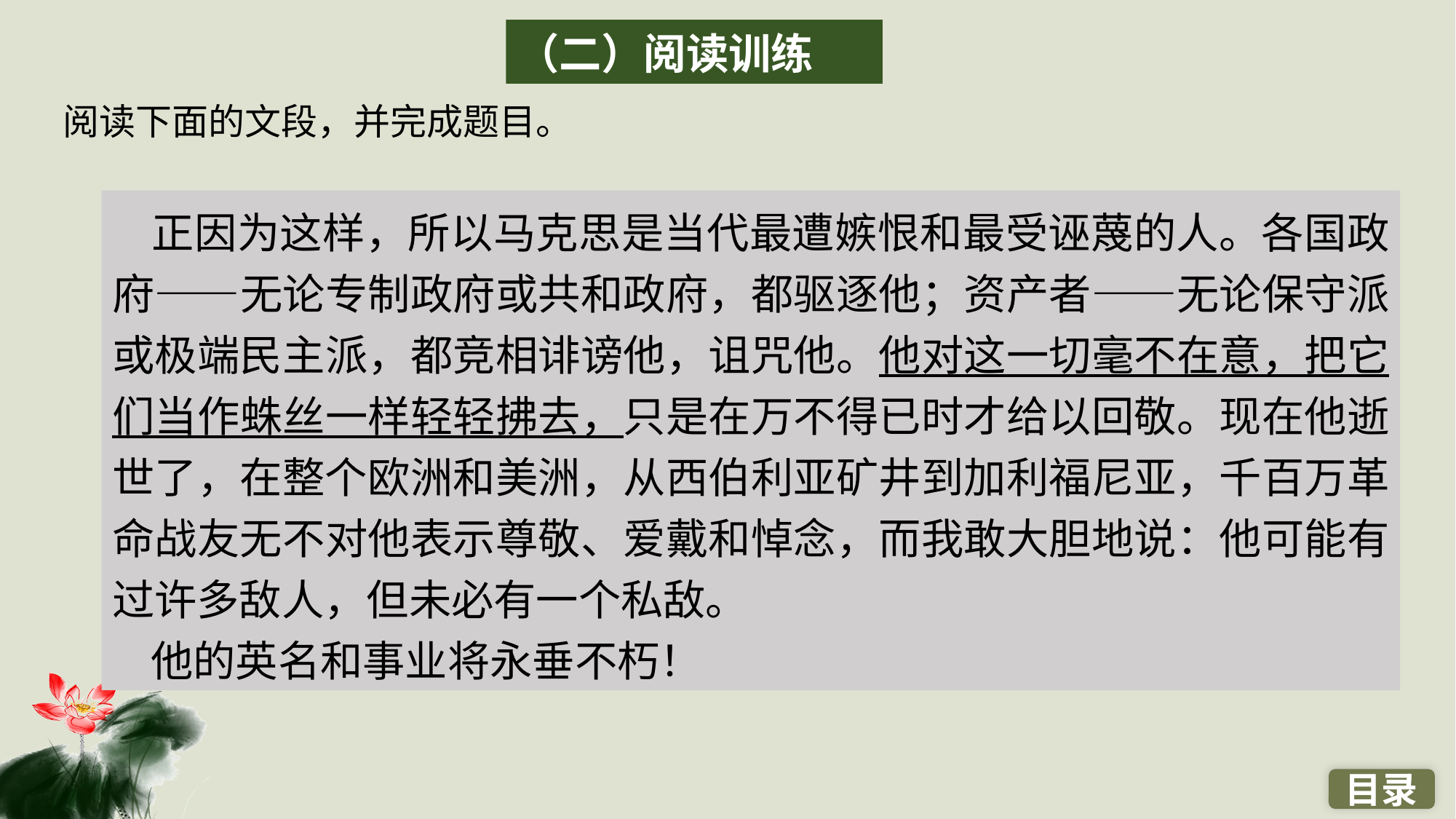

（二）阅读训练
阅读下面的文段，并完成题目。
   正因为这样，所以马克思是当代最遭嫉恨和最受诬蔑的人。各国政府——无论专制政府或共和政府，都驱逐他；资产者——无论保守派或极端民主派，都竞相诽谤他，诅咒他。他对这一切毫不在意，把它们当作蛛丝一样轻轻拂去，只是在万不得已时才给以回敬。现在他逝世了，在整个欧洲和美洲，从西伯利亚矿井到加利福尼亚，千百万革命战友无不对他表示尊敬、爱戴和悼念，而我敢大胆地说：他可能有过许多敌人，但未必有一个私敌。
   他的英名和事业将永垂不朽！